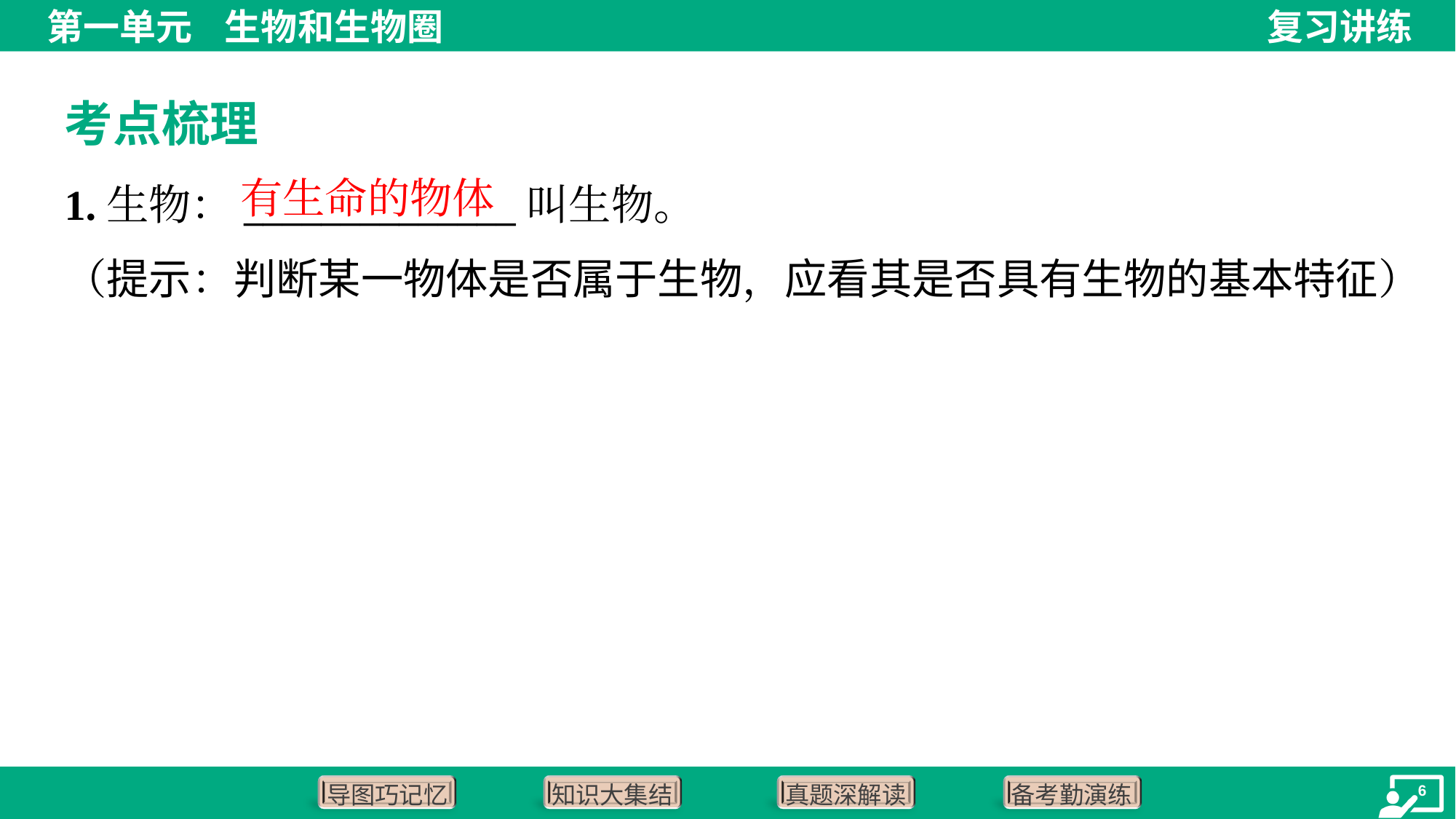

考点梳理
有生命的物体
1.生物：______________叫生物。
（提示：判断某一物体是否属于生物，应看其是否具有生物的基本特征）